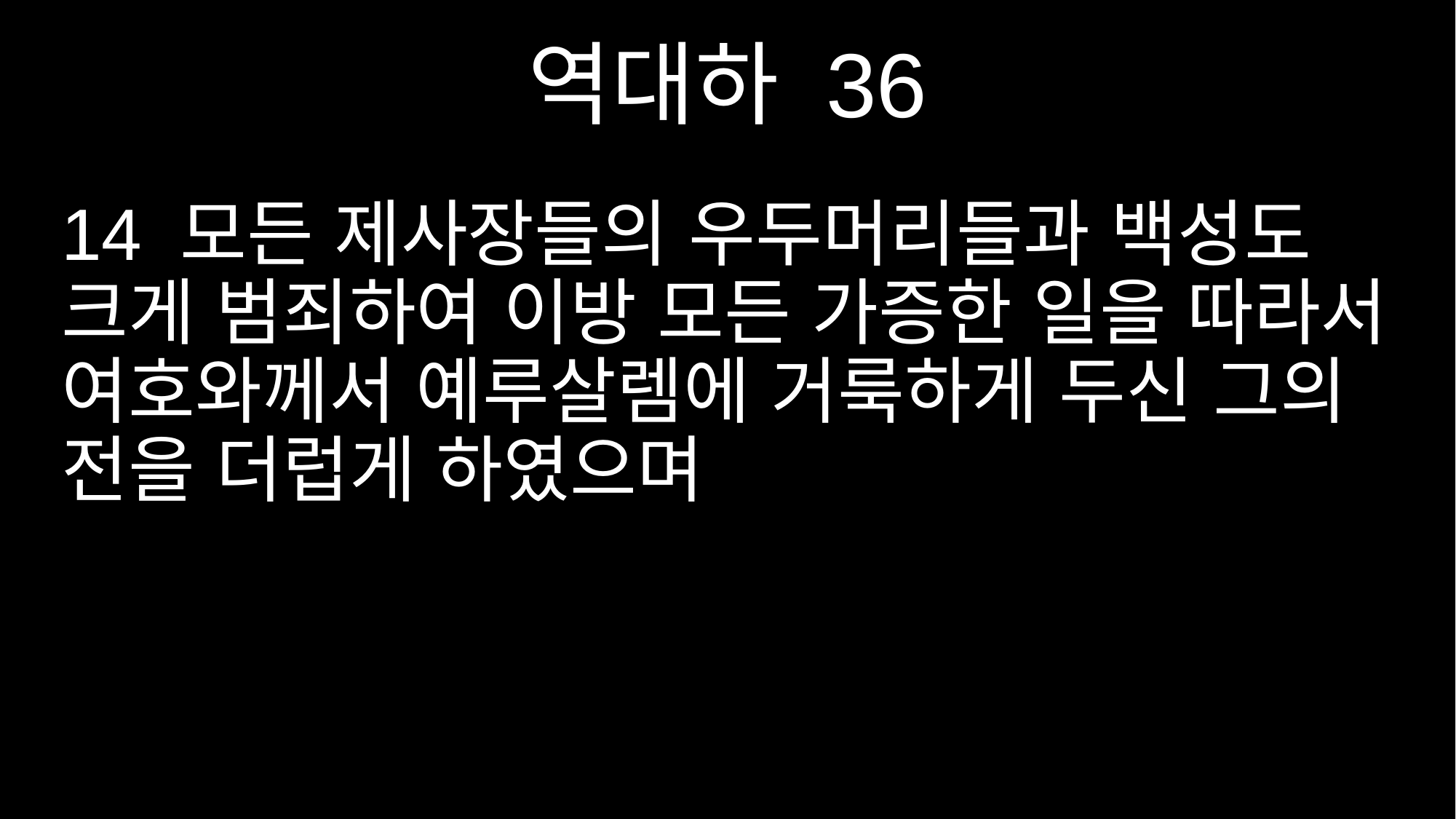

역대하 36
14 모든 제사장들의 우두머리들과 백성도 크게 범죄하여 이방 모든 가증한 일을 따라서 여호와께서 예루살렘에 거룩하게 두신 그의 전을 더럽게 하였으며